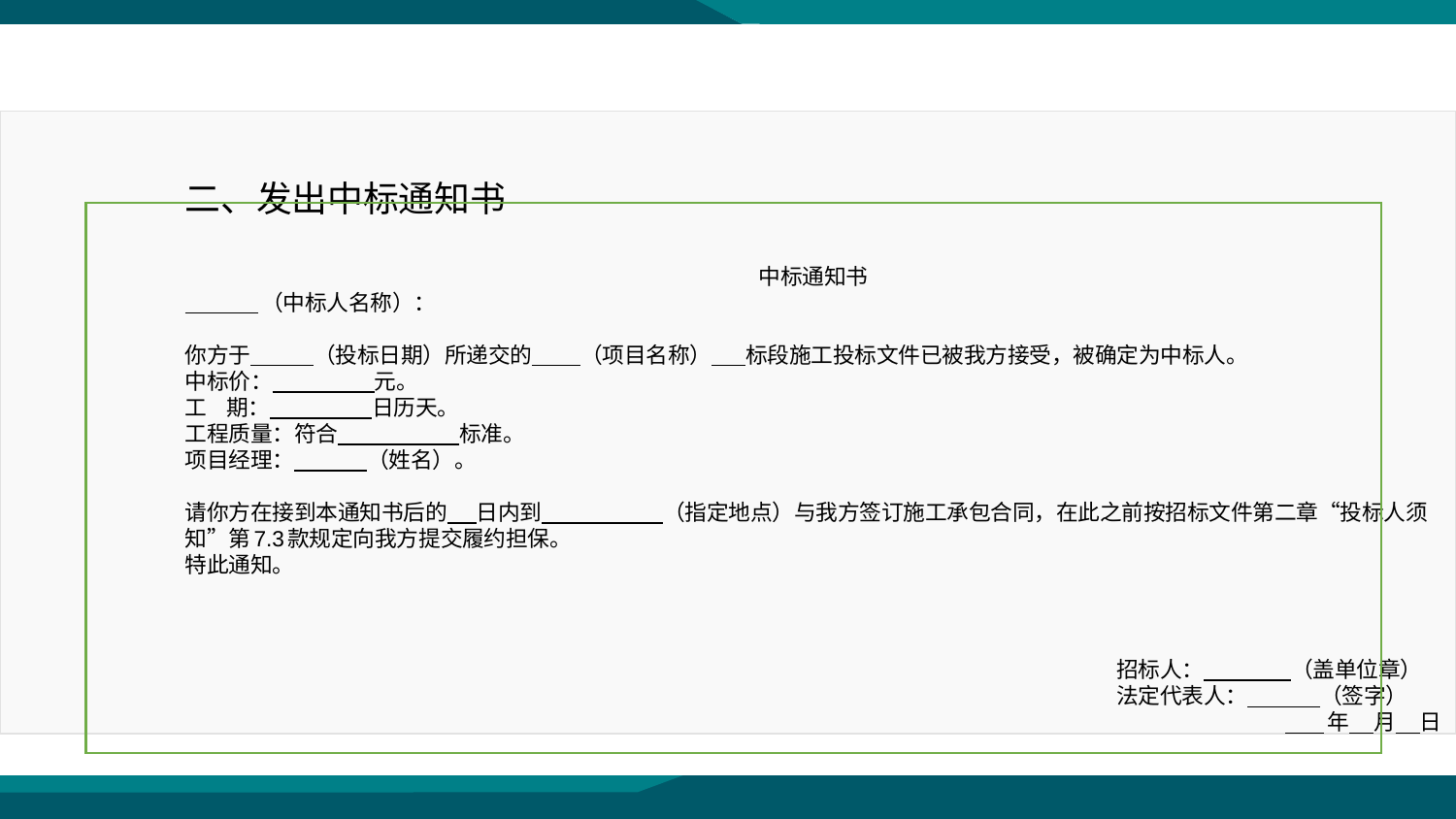

二、发出中标通知书

中标通知书
               （中标人名称）：

你方于             （投标日期）所递交的          （项目名称）       标段施工投标文件已被我方接受，被确定为中标人。
中标价：                     元。
工    期：                     日历天。
工程质量：符合                         标准。
项目经理：               （姓名）。

请你方在接到本通知书后的      日内到                         （指定地点）与我方签订施工承包合同，在此之前按招标文件第二章“投标人须知”第7.3款规定向我方提交履约担保。
特此通知。

招标人：                  （盖单位章）
法定代表人：               （签字）
         年     月     日